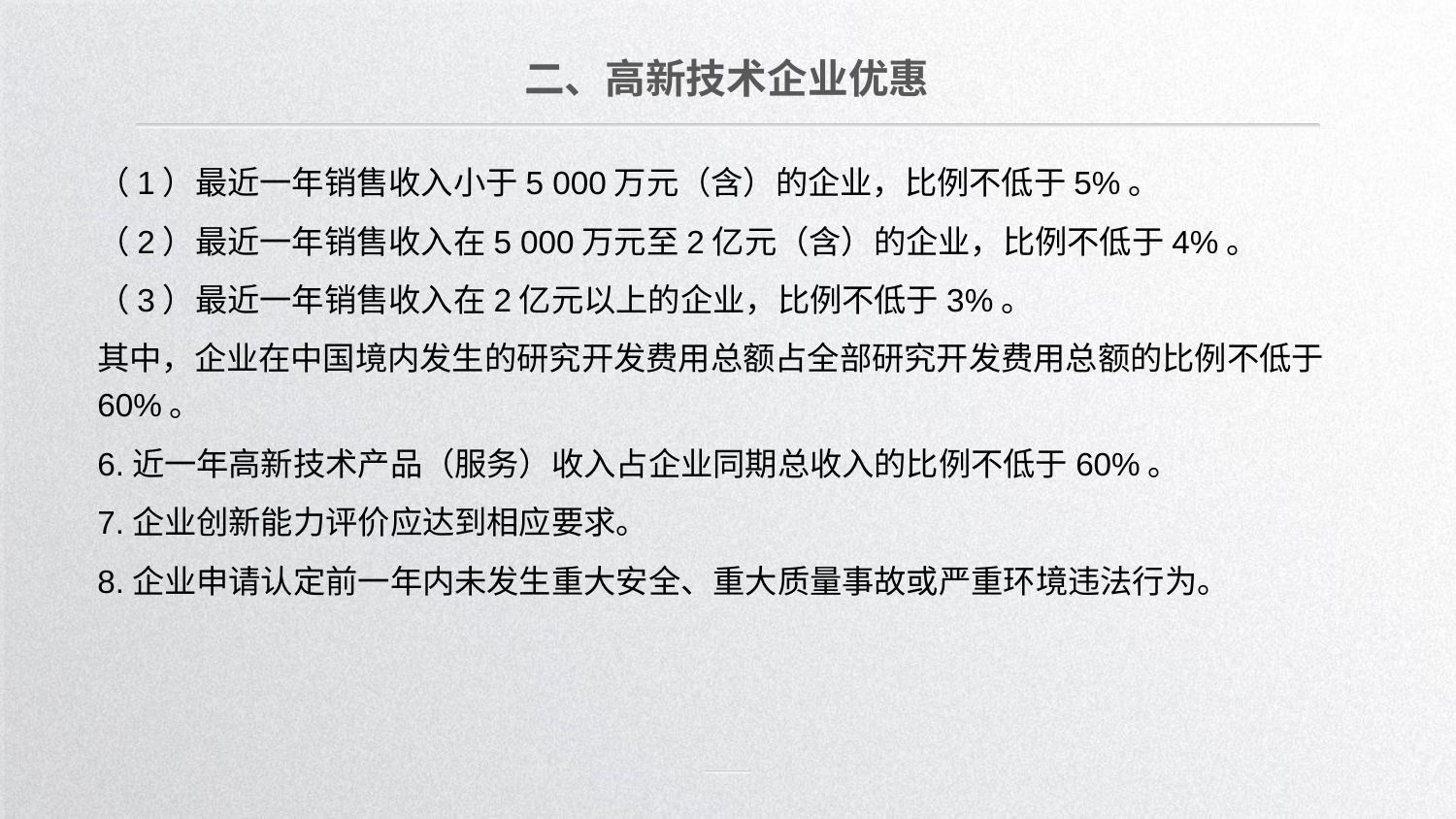

二、高新技术企业优惠
（1）最近一年销售收入小于5 000万元（含）的企业，比例不低于5%。
（2）最近一年销售收入在5 000万元至2亿元（含）的企业，比例不低于4%。
（3）最近一年销售收入在2亿元以上的企业，比例不低于3%。
其中，企业在中国境内发生的研究开发费用总额占全部研究开发费用总额的比例不低于60%。
6.近一年高新技术产品（服务）收入占企业同期总收入的比例不低于60%。
7.企业创新能力评价应达到相应要求。
8.企业申请认定前一年内未发生重大安全、重大质量事故或严重环境违法行为。